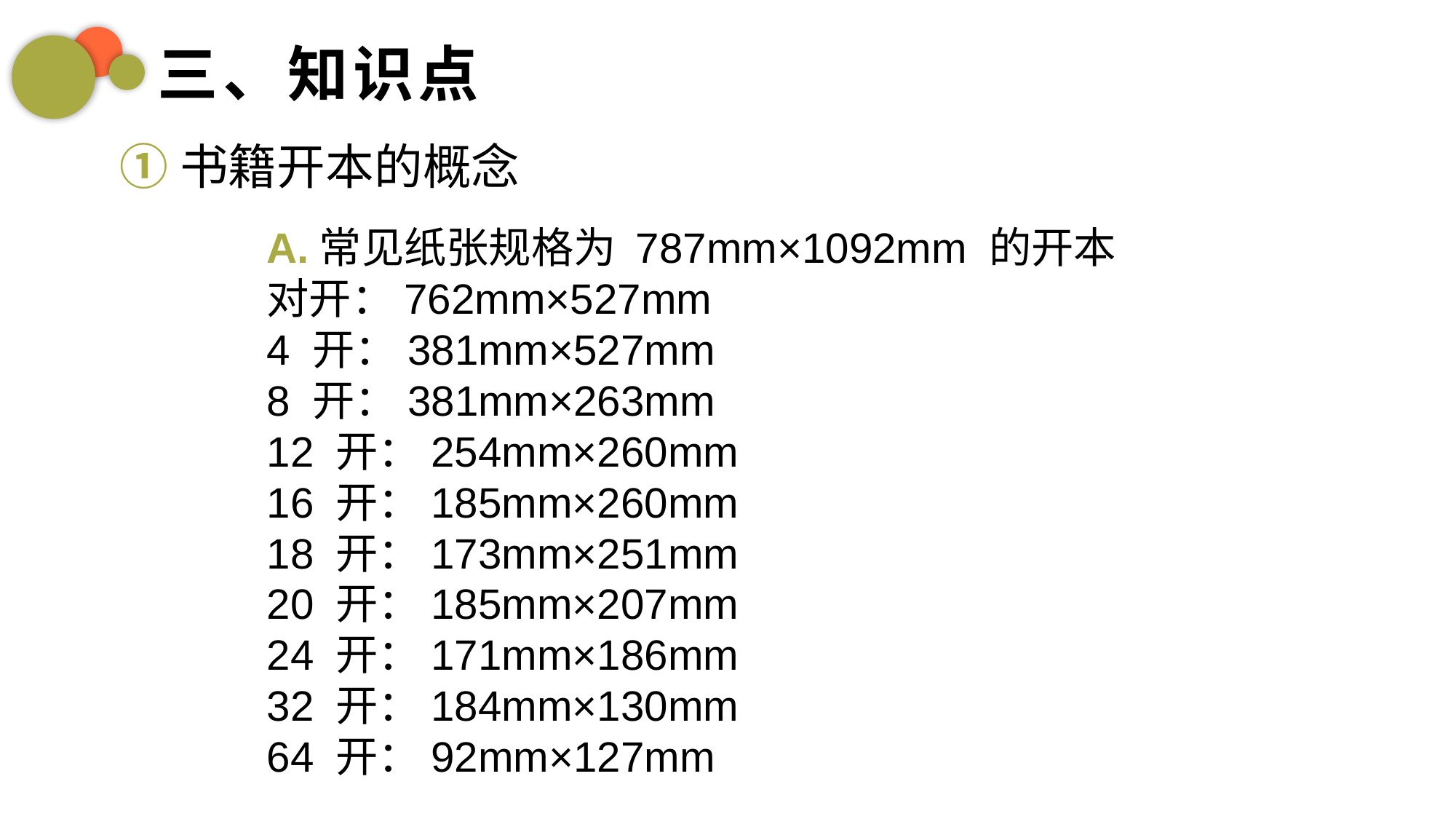

三、知识点
①书籍开本的概念
A.常见纸张规格为 787mm×1092mm 的开本
对开：762mm×527mm
4 开：381mm×527mm
8 开：381mm×263mm
12 开：254mm×260mm
16 开：185mm×260mm
18 开：173mm×251mm
20 开：185mm×207mm
24 开：171mm×186mm
32 开：184mm×130mm
64 开：92mm×127mm